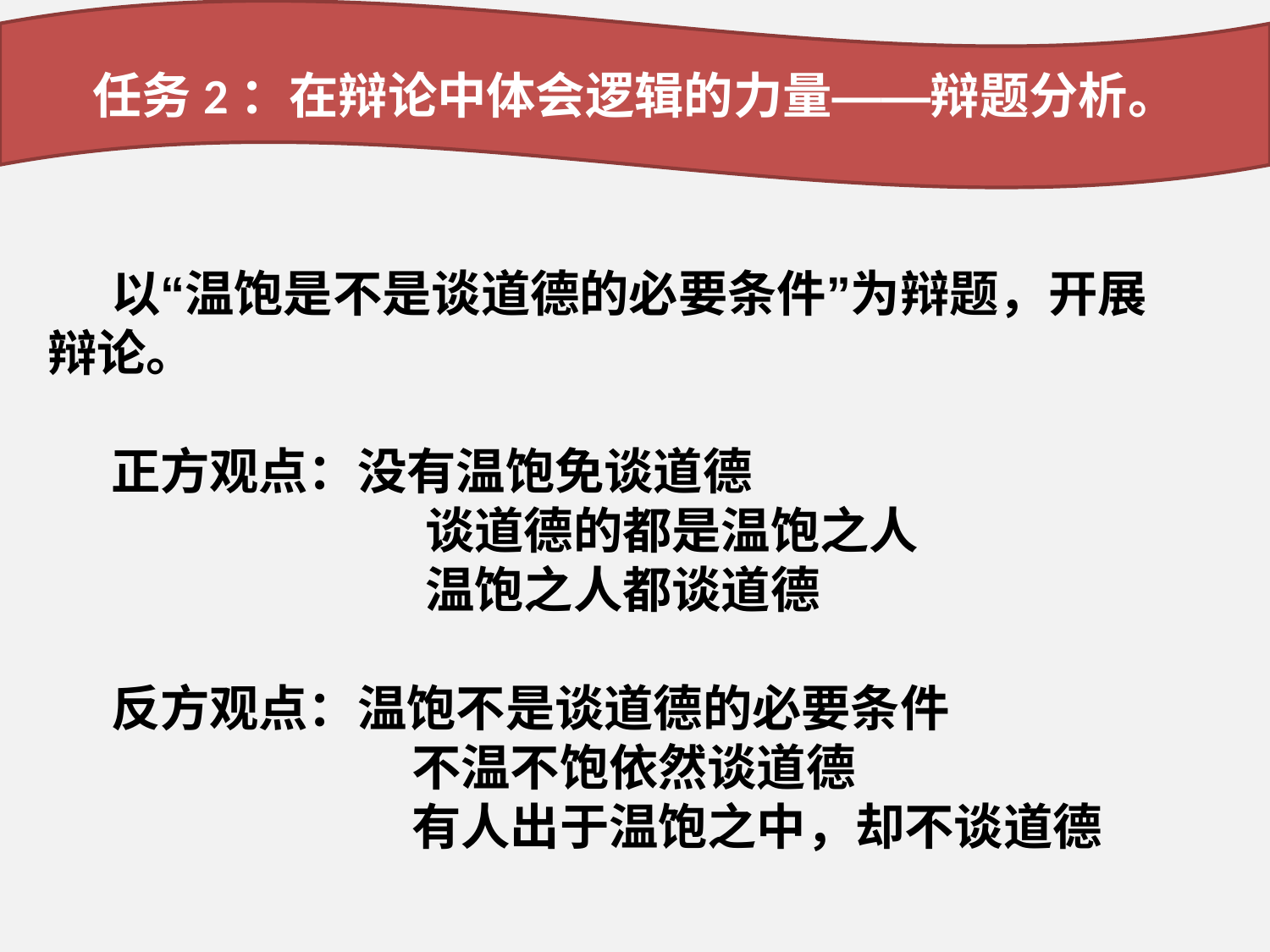

任务2：在辩论中体会逻辑的力量——辩题分析。
以“温饱是不是谈道德的必要条件”为辩题，开展辩论。

正方观点：没有温饱免谈道德
                      谈道德的都是温饱之人
                      温饱之人都谈道德

反方观点：温饱不是谈道德的必要条件
                     不温不饱依然谈道德
                     有人出于温饱之中，却不谈道德